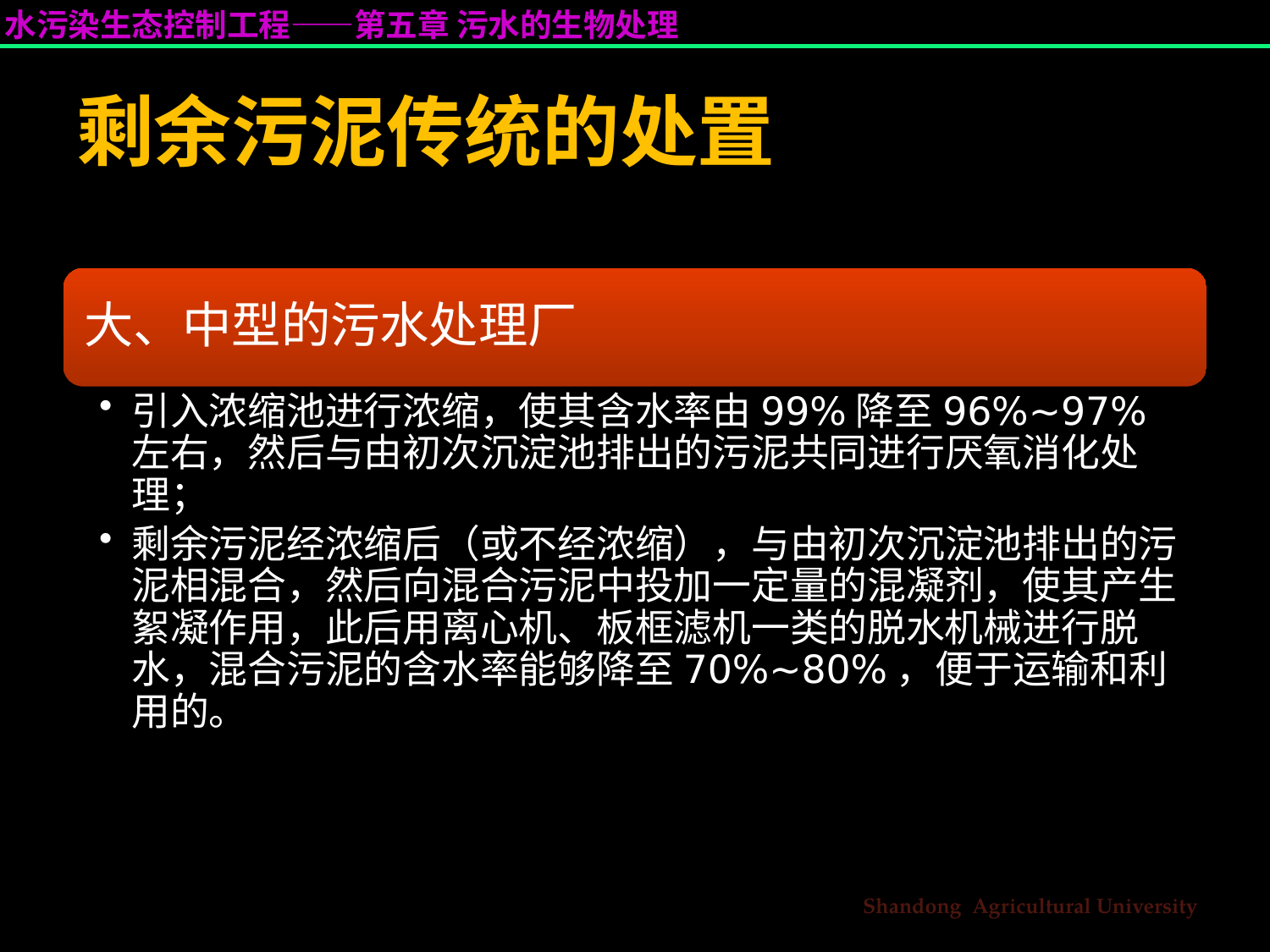

# 剩余污泥传统的处置
大、中型的污水处理厂
引入浓缩池进行浓缩，使其含水率由99%降至96%~97%左右，然后与由初次沉淀池排出的污泥共同进行厌氧消化处理；
剩余污泥经浓缩后（或不经浓缩），与由初次沉淀池排出的污泥相混合，然后向混合污泥中投加一定量的混凝剂，使其产生絮凝作用，此后用离心机、板框滤机一类的脱水机械进行脱水，混合污泥的含水率能够降至70%~80%，便于运输和利用的。